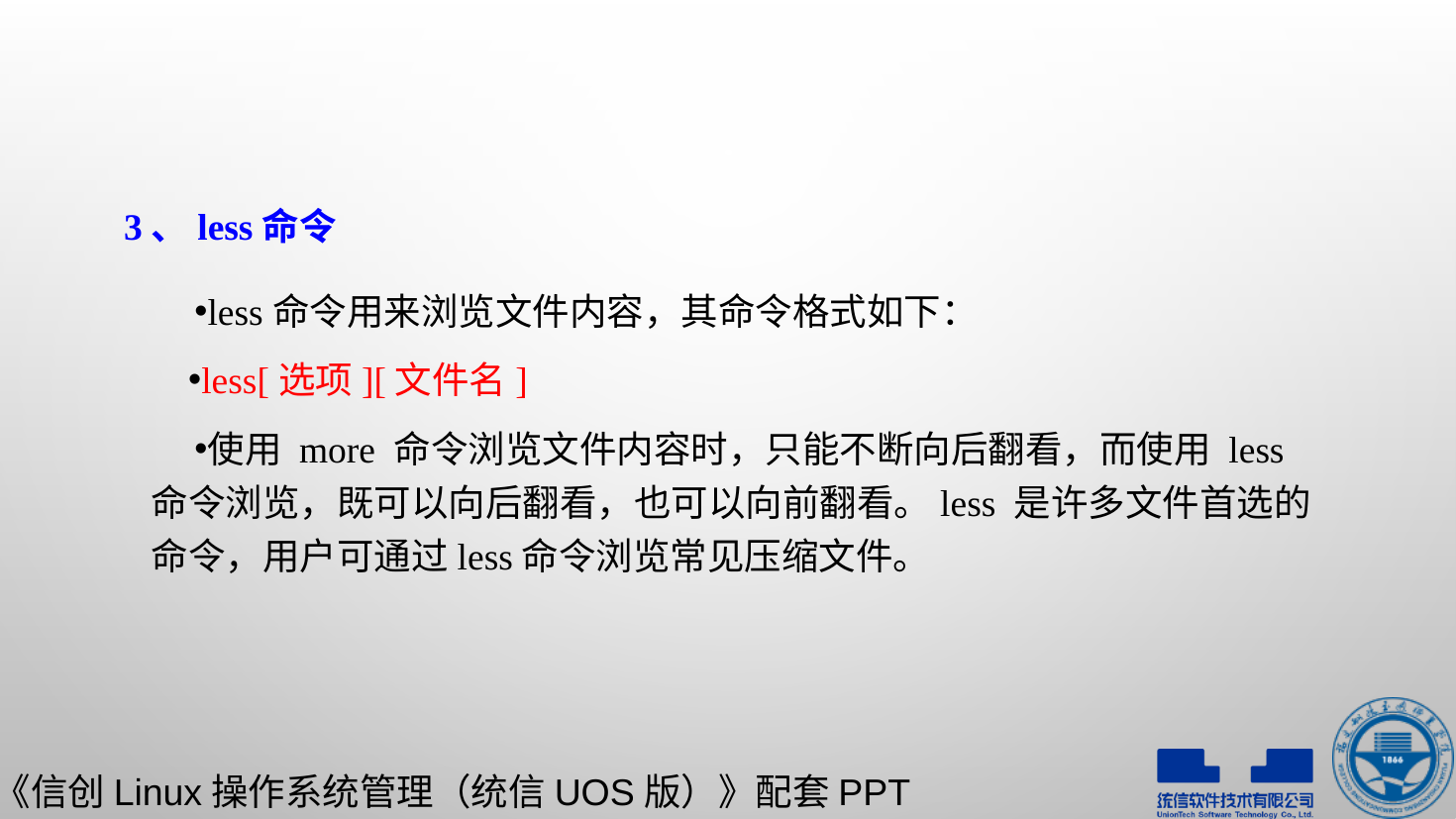

3、less命令
less命令用来浏览文件内容，其命令格式如下：
less[选项][文件名]
使用 more 命令浏览文件内容时，只能不断向后翻看，而使用 less 命令浏览，既可以向后翻看，也可以向前翻看。less 是许多文件首选的命令，用户可通过less命令浏览常见压缩文件。